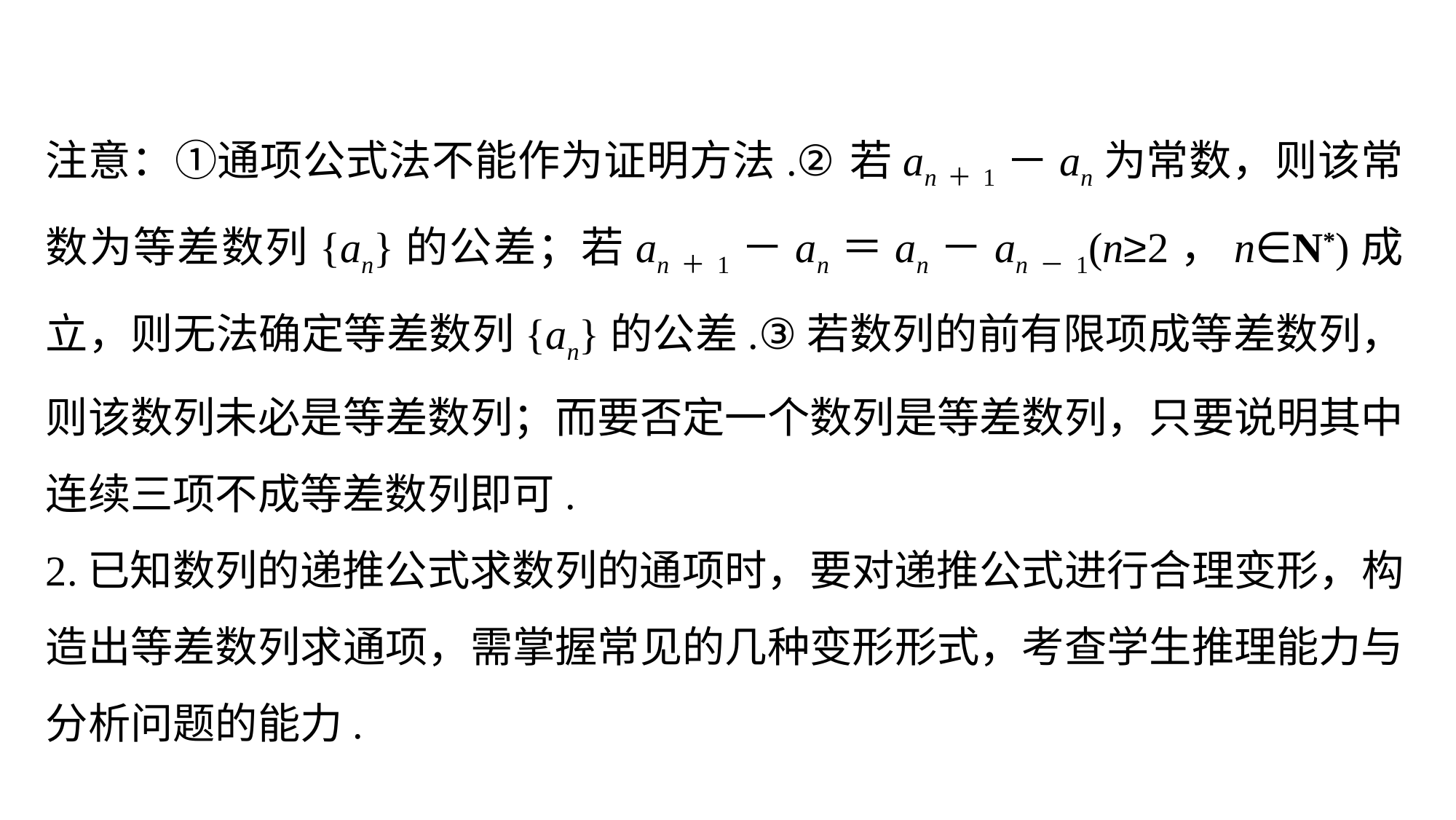

注意：①通项公式法不能作为证明方法.②若an＋1－an为常数，则该常数为等差数列{an}的公差；若an＋1－an＝an－an－1(n≥2，n∈N*)成立，则无法确定等差数列{an}的公差.③若数列的前有限项成等差数列，则该数列未必是等差数列；而要否定一个数列是等差数列，只要说明其中连续三项不成等差数列即可.
2.已知数列的递推公式求数列的通项时，要对递推公式进行合理变形，构造出等差数列求通项，需掌握常见的几种变形形式，考查学生推理能力与分析问题的能力.